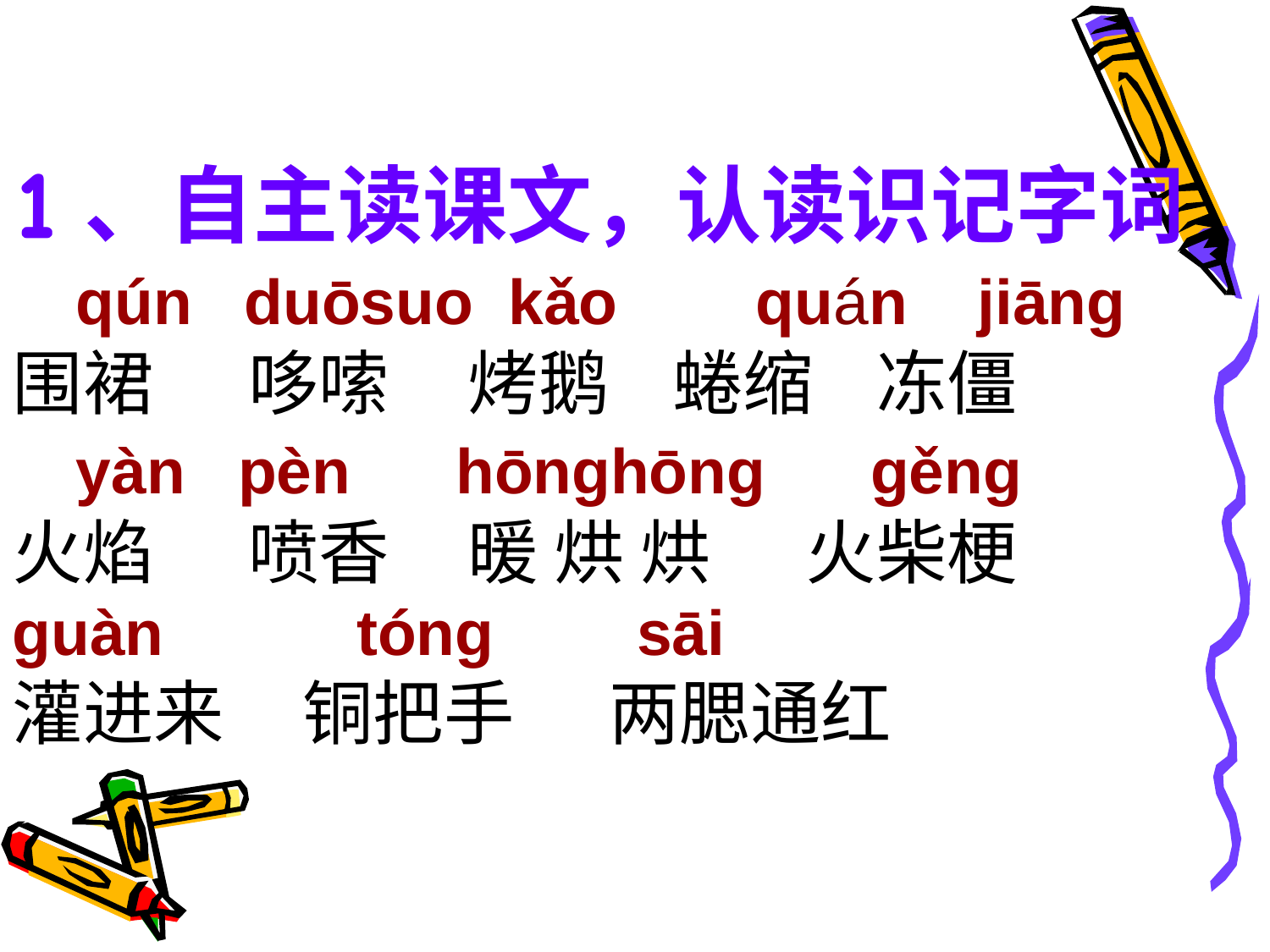

1、自主读课文，认读识记字词
   qún   duōsuo  kǎo     quán    jiāng
围裙      哆嗦     烤鹅    蜷缩    冻僵
   yàn   pèn      hōnghōng      gěng
火焰      喷香     暖 烘 烘      火柴梗
guàn       tóng       sāi
灌进来     铜把手      两腮通红